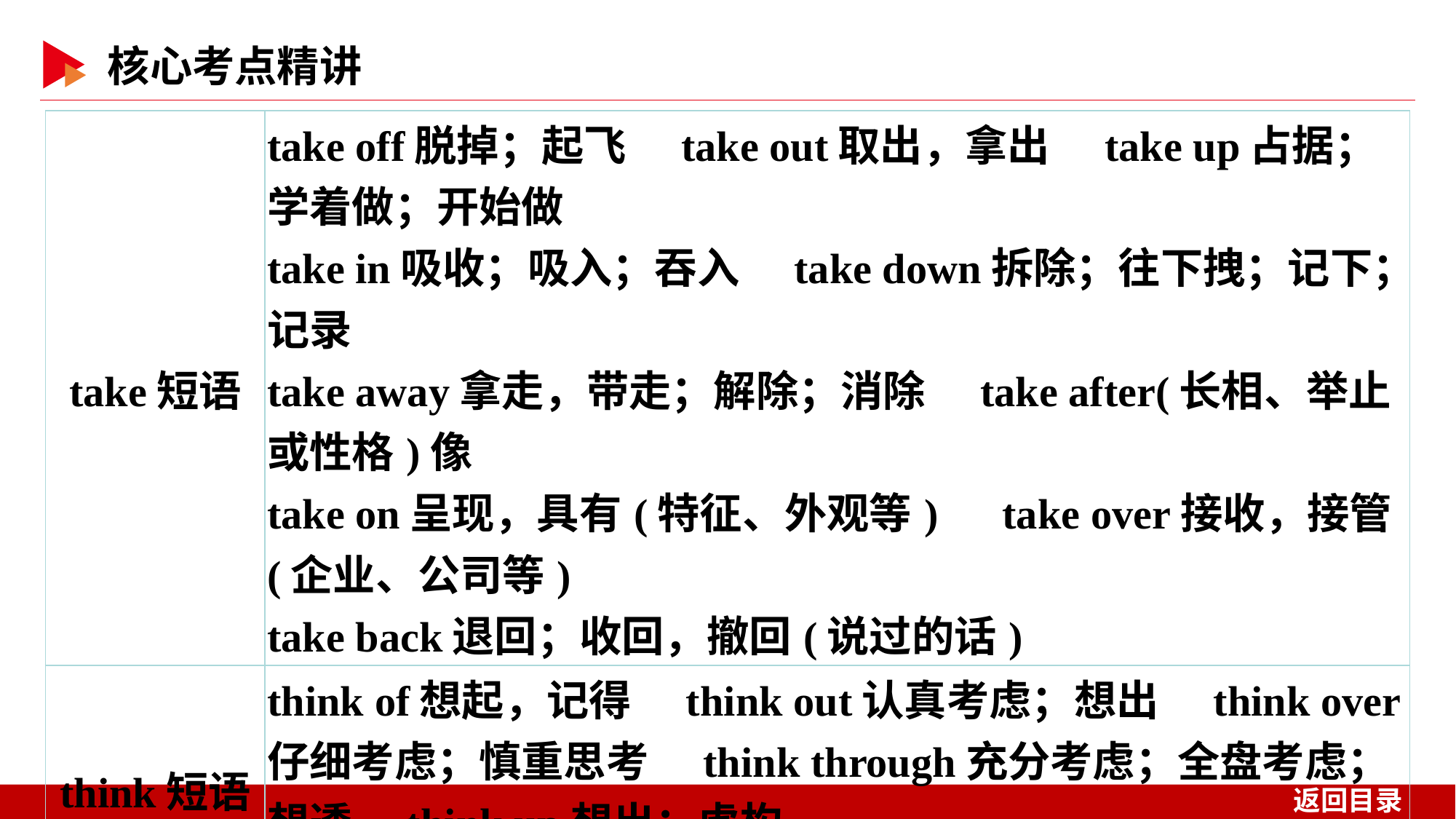

| take短语 | take off脱掉；起飞　take out取出，拿出　take up占据；学着做；开始做 take in吸收；吸入；吞入　take down拆除；往下拽；记下；记录 take away拿走，带走；解除；消除　take after(长相、举止或性格)像 take on呈现，具有(特征、外观等)　take over接收，接管(企业、公司等) take back退回；收回，撤回(说过的话) |
| --- | --- |
| think短语 | think of想起，记得　think out认真考虑；想出　think over仔细考虑；慎重思考　think through充分考虑；全盘考虑；想透　think up想出；虚构 think back回想起 |